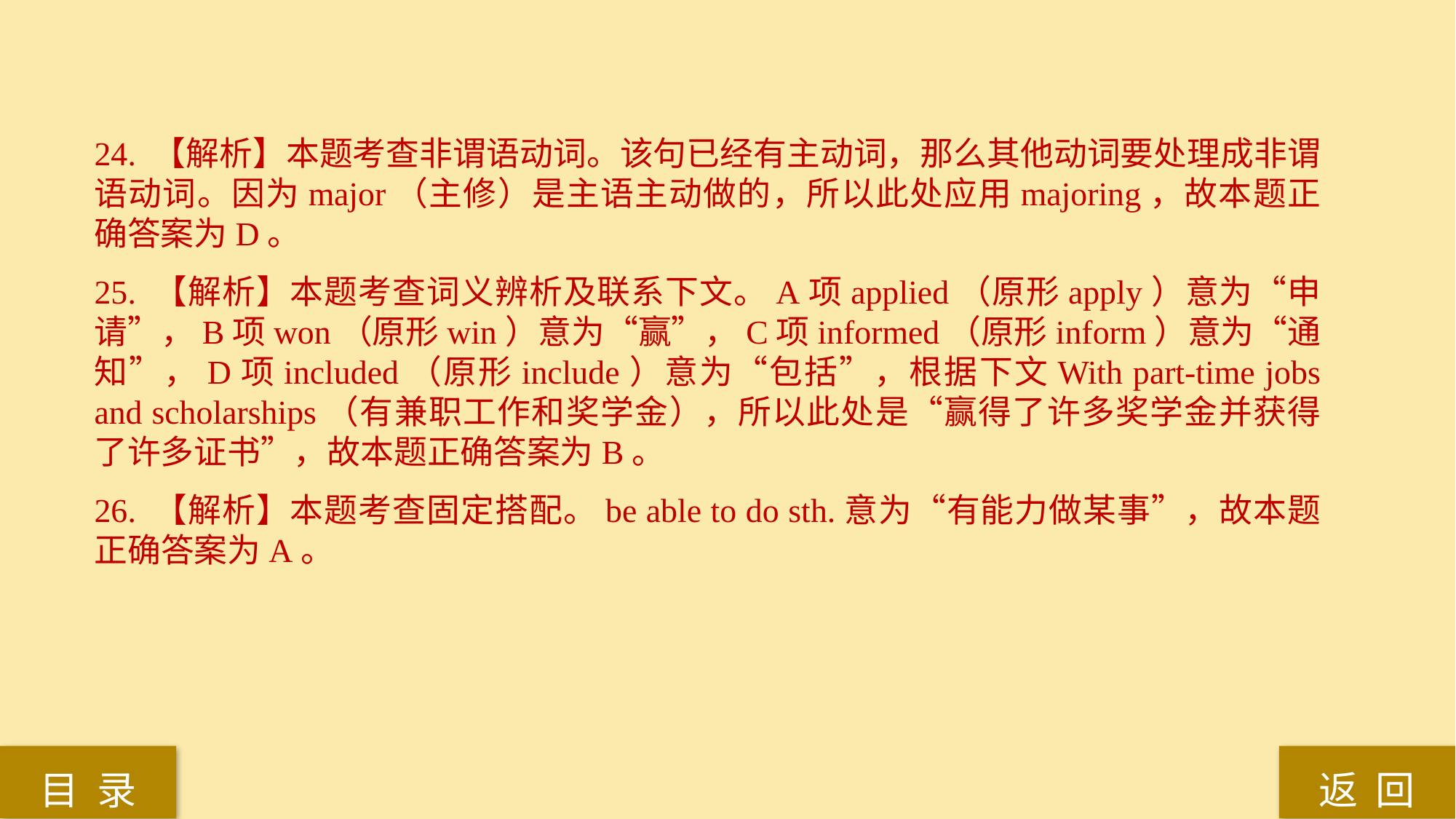

24. 【解析】本题考查非谓语动词。该句已经有主动词，那么其他动词要处理成非谓语动词。因为major（主修）是主语主动做的，所以此处应用majoring，故本题正确答案为D。
25. 【解析】本题考查词义辨析及联系下文。A项applied（原形apply）意为“申请”，B项won（原形win）意为“赢”，C项informed（原形inform）意为“通知”，D项included（原形include）意为“包括”，根据下文With part-time jobs and scholarships（有兼职工作和奖学金），所以此处是“赢得了许多奖学金并获得了许多证书”，故本题正确答案为B。
26. 【解析】本题考查固定搭配。be able to do sth.意为“有能力做某事”，故本题正确答案为A。
返  回